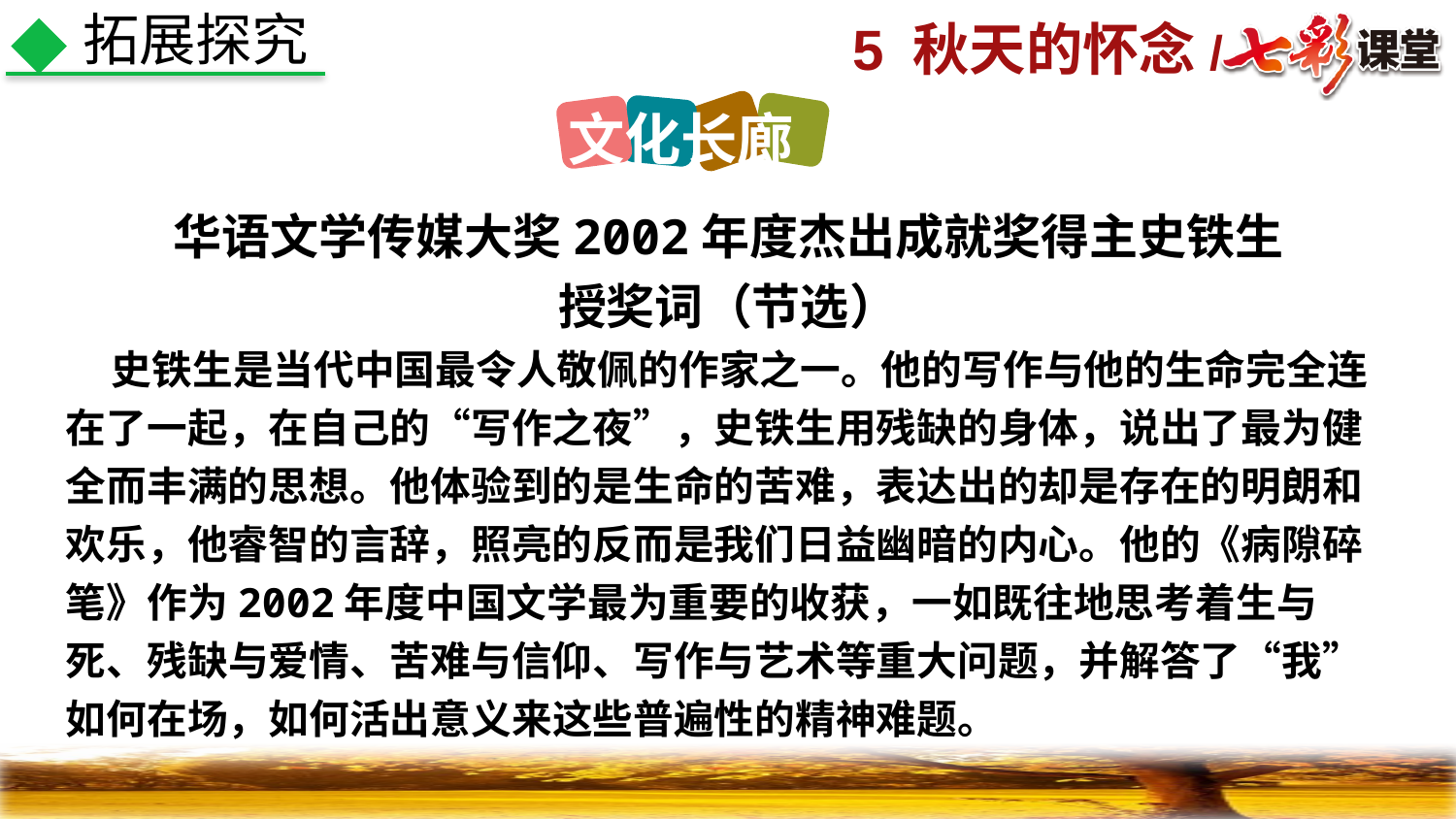

拓展探究

文化长廊

华语文学传媒大奖2002年度杰出成就奖得主史铁生
授奖词（节选）
    史铁生是当代中国最令人敬佩的作家之一。他的写作与他的生命完全连在了一起，在自己的“写作之夜”，史铁生用残缺的身体，说出了最为健全而丰满的思想。他体验到的是生命的苦难，表达出的却是存在的明朗和欢乐，他睿智的言辞，照亮的反而是我们日益幽暗的内心。他的《病隙碎笔》作为2002年度中国文学最为重要的收获，一如既往地思考着生与死、残缺与爱情、苦难与信仰、写作与艺术等重大问题，并解答了“我”如何在场，如何活出意义来这些普遍性的精神难题。